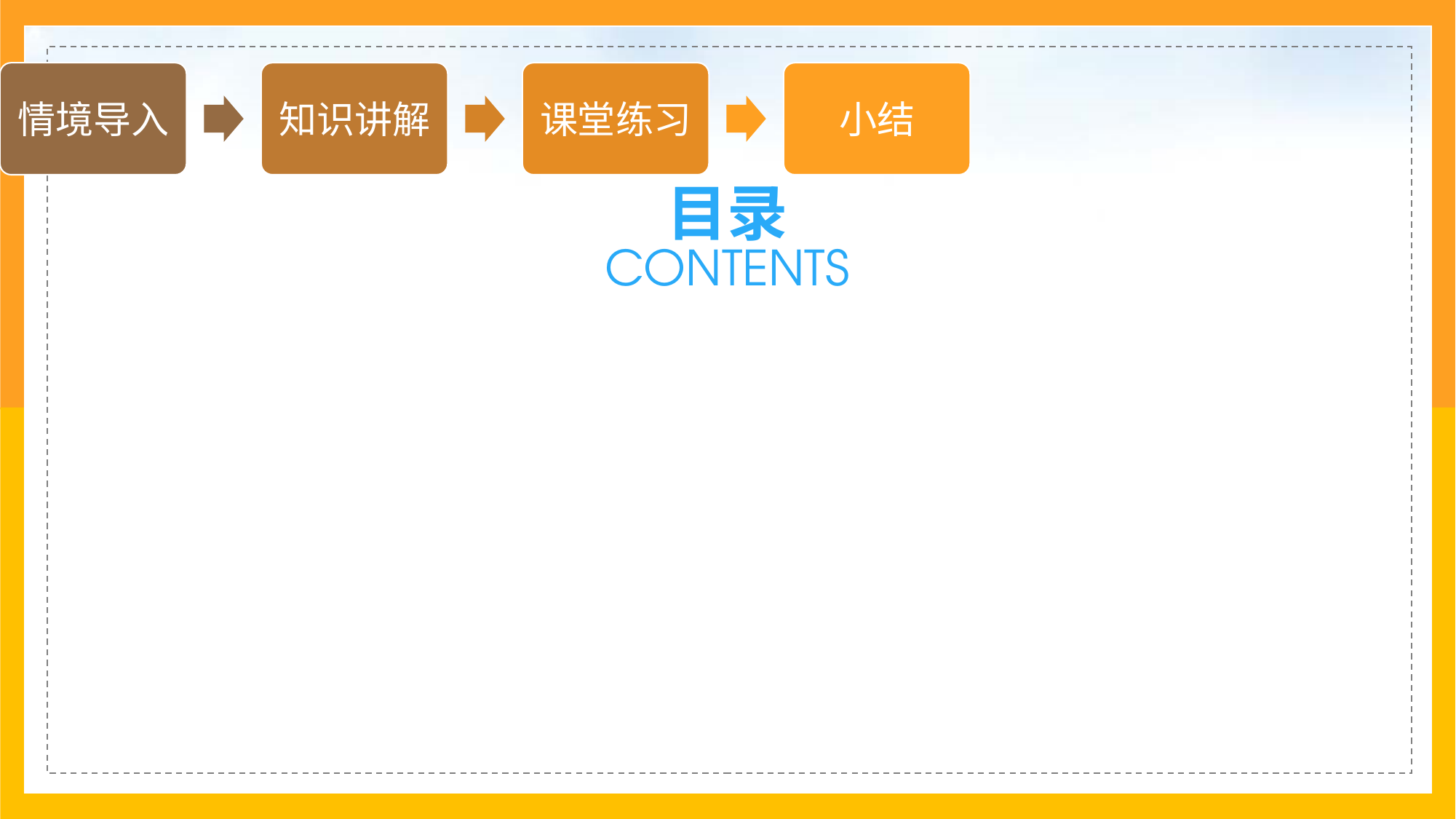

目录
CONTENTS
情境导入

知识讲解

课堂练习

小结
2